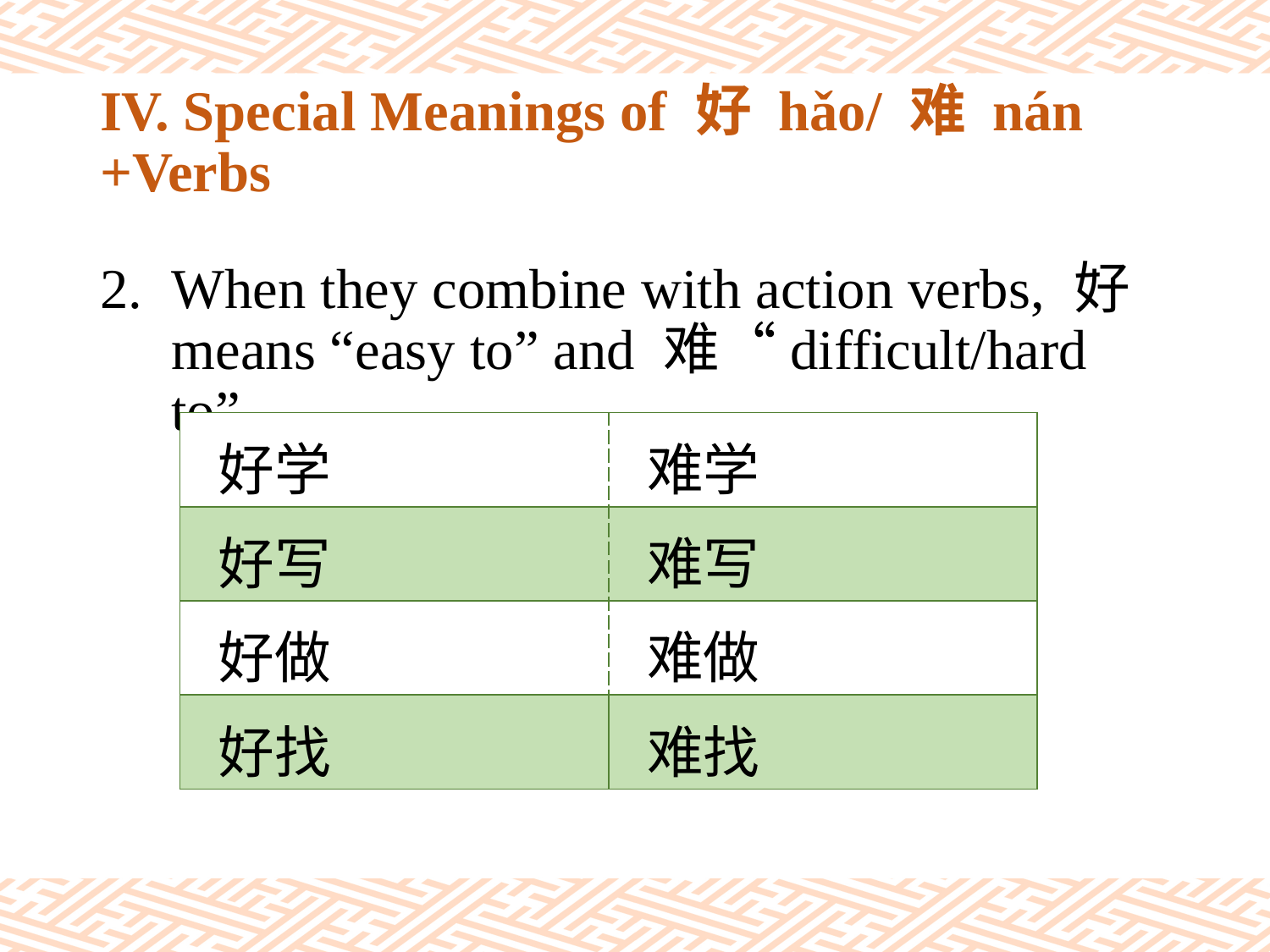

# IV. Special Meanings of 好 hǎo/ 难 nán +Verbs
When they combine with action verbs, 好means “easy to” and 难“difficult/hard to”.
| 好学 | 难学 |
| --- | --- |
| 好写 | 难写 |
| 好做 | 难做 |
| 好找 | 难找 |